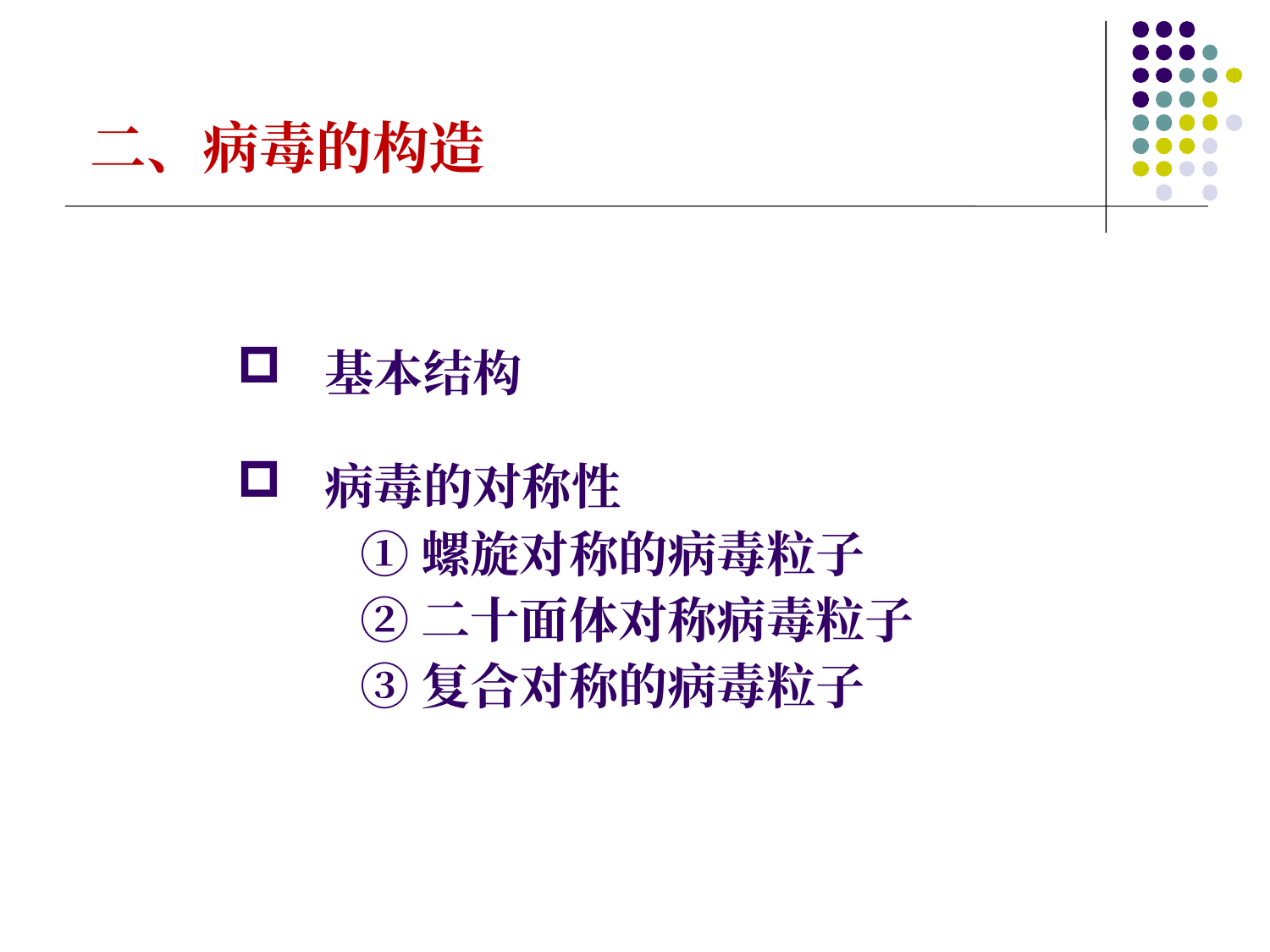

二、病毒的构造
 基本结构
 病毒的对称性
          ①螺旋对称的病毒粒子
          ②二十面体对称病毒粒子
          ③复合对称的病毒粒子